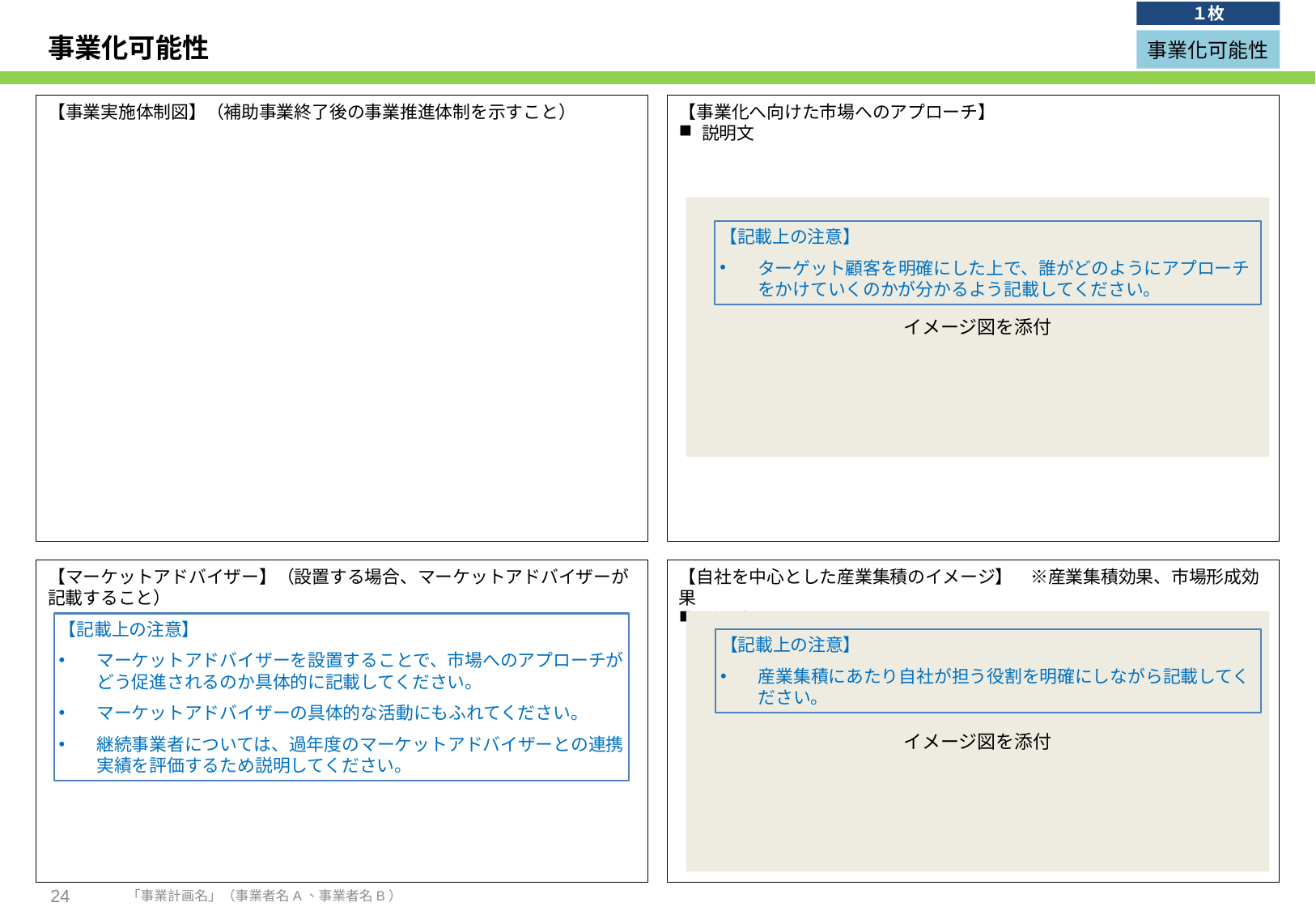

１枚
# 事業化可能性
事業化可能性
【事業実施体制図】（補助事業終了後の事業推進体制を示すこと）
【事業化へ向けた市場へのアプローチ】
説明文

イメージ図を添付
【記載上の注意】
ターゲット顧客を明確にした上で、誰がどのようにアプローチをかけていくのかが分かるよう記載してください。
【マーケットアドバイザー】（設置する場合、マーケットアドバイザーが記載すること）
【自社を中心とした産業集積のイメージ】　※産業集積効果、市場形成効果
説明文
イメージ図を添付
【記載上の注意】
マーケットアドバイザーを設置することで、市場へのアプローチがどう促進されるのか具体的に記載してください。
マーケットアドバイザーの具体的な活動にもふれてください。
継続事業者については、過年度のマーケットアドバイザーとの連携実績を評価するため説明してください。
【記載上の注意】
産業集積にあたり自社が担う役割を明確にしながら記載してください。
24
「事業計画名」（事業者名A、事業者名B）